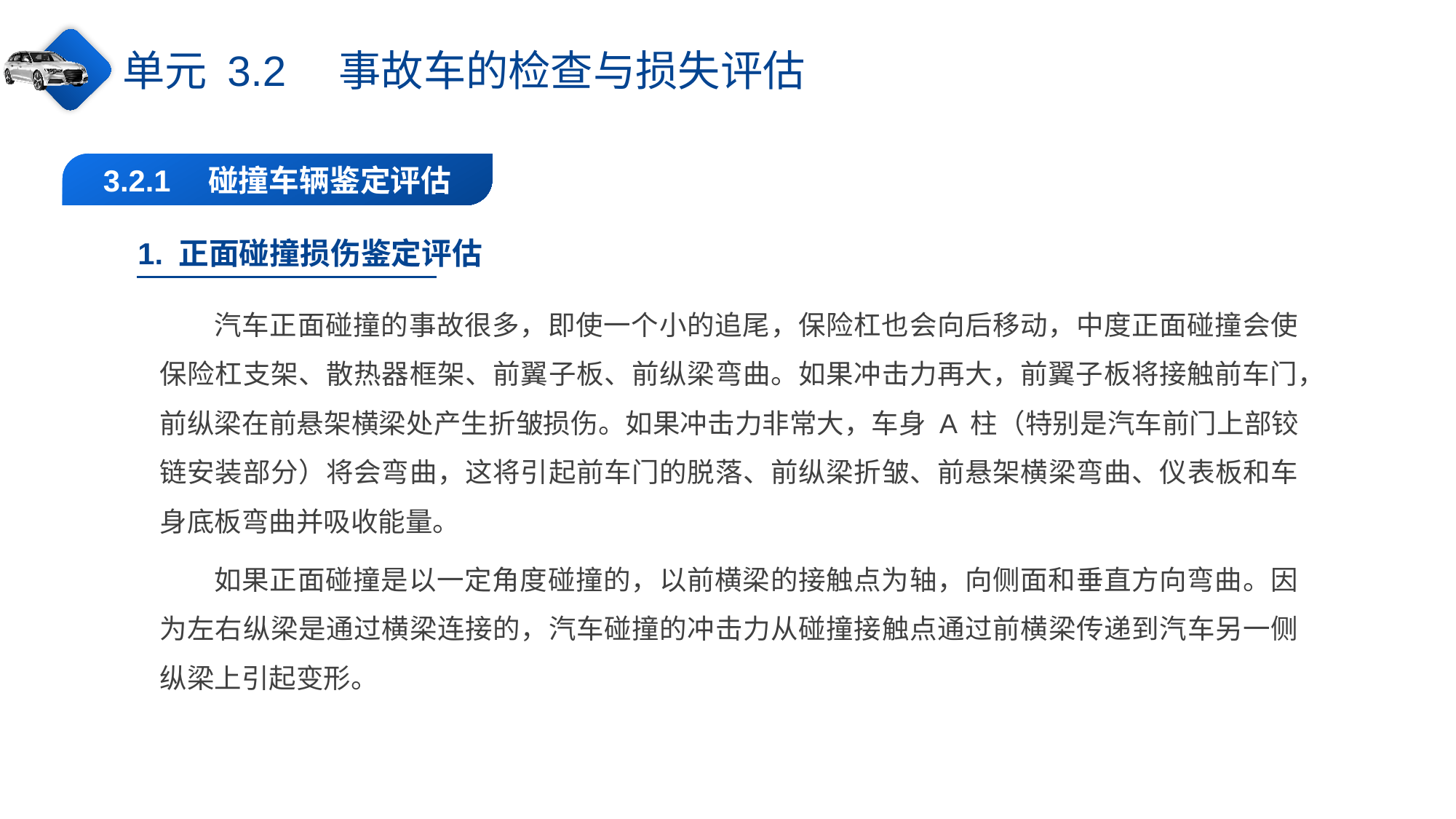

单元 3.2　事故车的检查与损失评估
3.2.1　碰撞车辆鉴定评估
1. 正面碰撞损伤鉴定评估
汽车正面碰撞的事故很多，即使一个小的追尾，保险杠也会向后移动，中度正面碰撞会使保险杠支架、散热器框架、前翼子板、前纵梁弯曲。如果冲击力再大，前翼子板将接触前车门，前纵梁在前悬架横梁处产生折皱损伤。如果冲击力非常大，车身 A 柱（特别是汽车前门上部铰链安装部分）将会弯曲，这将引起前车门的脱落、前纵梁折皱、前悬架横梁弯曲、仪表板和车身底板弯曲并吸收能量。
如果正面碰撞是以一定角度碰撞的，以前横梁的接触点为轴，向侧面和垂直方向弯曲。因为左右纵梁是通过横梁连接的，汽车碰撞的冲击力从碰撞接触点通过前横梁传递到汽车另一侧纵梁上引起变形。